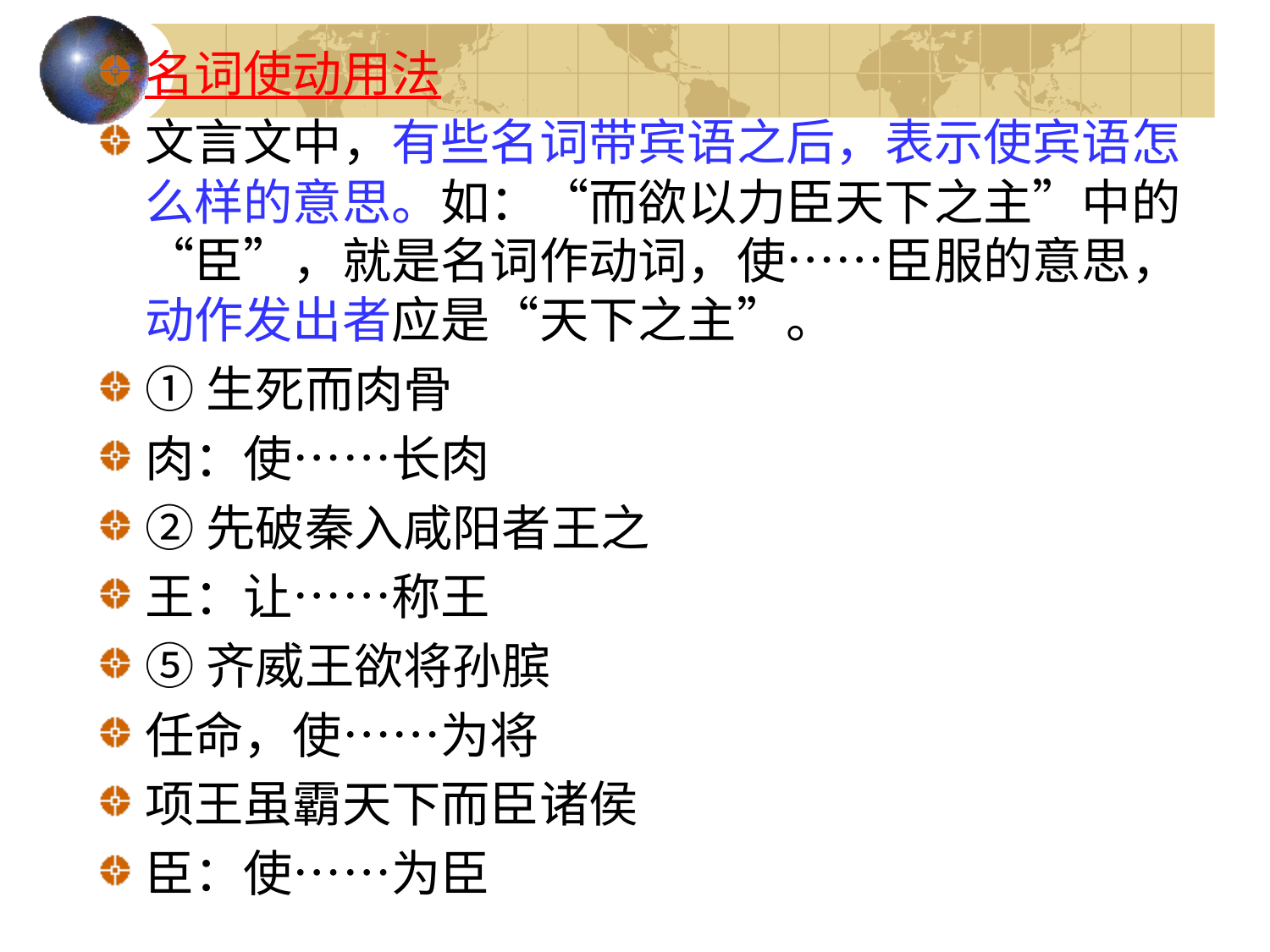

名词使动用法
文言文中，有些名词带宾语之后，表示使宾语怎么样的意思。如：“而欲以力臣天下之主”中的“臣”，就是名词作动词，使……臣服的意思，动作发出者应是“天下之主”。
①生死而肉骨
肉：使……长肉
②先破秦入咸阳者王之
王：让……称王
⑤齐威王欲将孙膑
任命，使……为将
项王虽霸天下而臣诸侯
臣：使……为臣